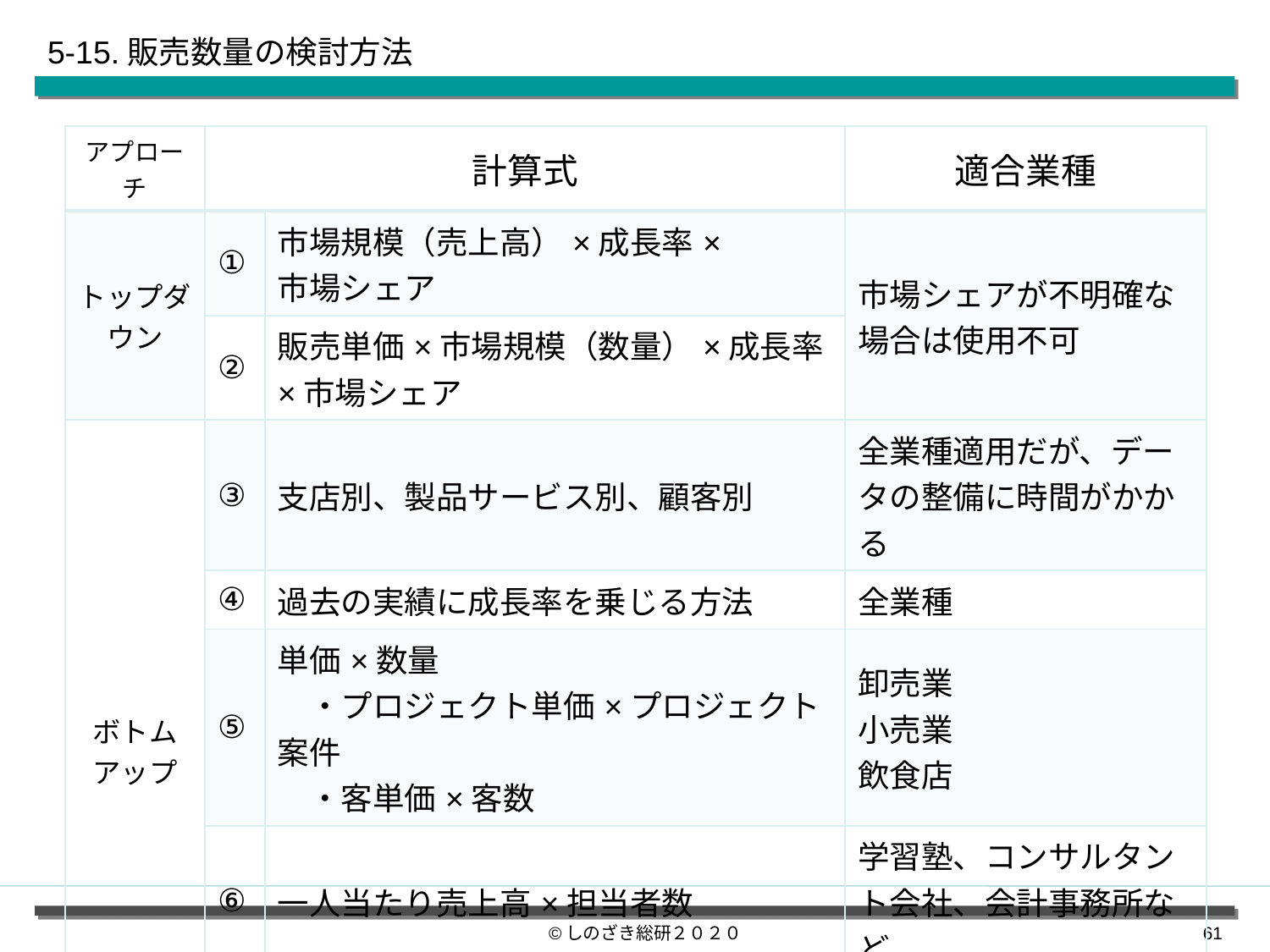

5-15.販売数量の検討方法
| アプローチ | 計算式 |  | 適合業種 |
| --- | --- | --- | --- |
| トップダウン | ① | 市場規模（売上高）×成長率× 市場シェア | 市場シェアが不明確な場合は使用不可 |
|  | ② | 販売単価×市場規模（数量）×成長率×市場シェア |  |
| ボトムアップ | ③ | 支店別、製品サービス別、顧客別 | 全業種適用だが、データの整備に時間がかかる |
|  | ④ | 過去の実績に成長率を乗じる方法 | 全業種 |
|  | ⑤ | 単価×数量 　・プロジェクト単価×プロジェクト案件 　・客単価×客数 | 卸売業 小売業 飲食店 |
|  | ⑥ | 一人当たり売上高×担当者数 | 学習塾、コンサルタント会社、会計事務所など |
|  | ⑦ | 一坪（１㎡）当たり売上高×売り場面積 | 飲食店 |
©しのざき総研２０２０
61